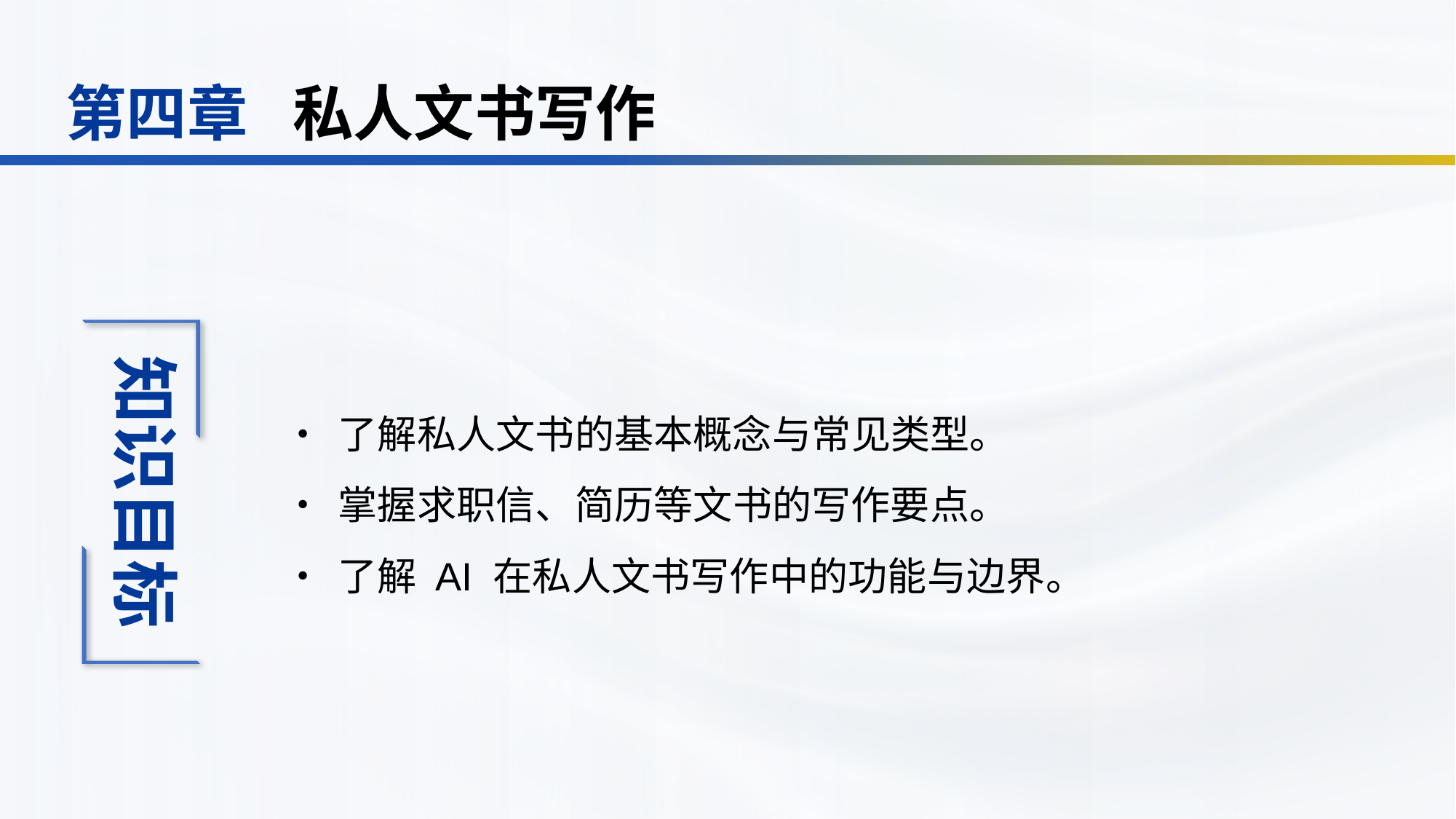

私人文书写作
第四章
•	了解私人文书的基本概念与常见类型。
•	掌握求职信、简历等文书的写作要点。
•	了解 AI 在私人文书写作中的功能与边界。